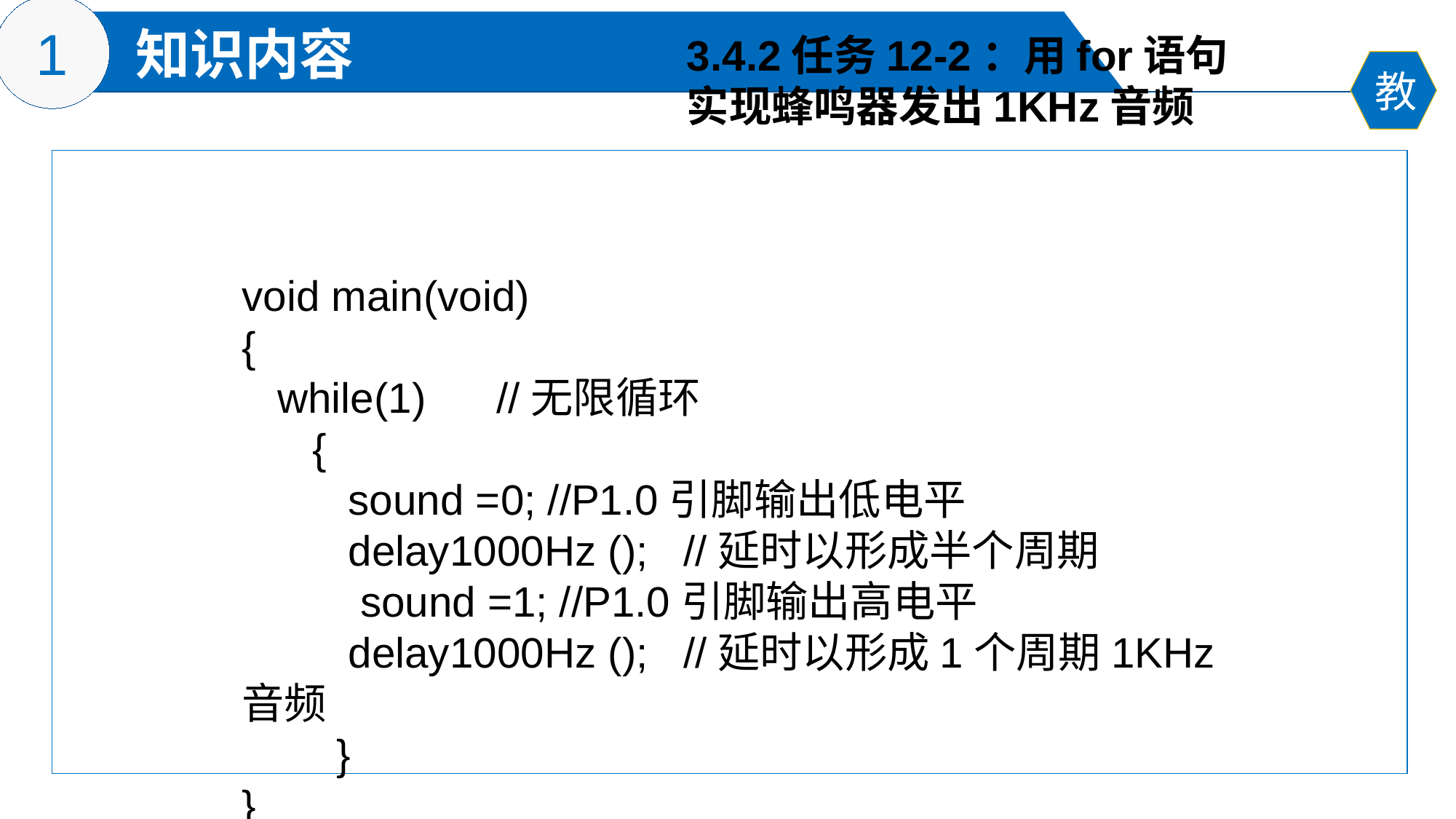

3.4.2任务12-2：用for语句
实现蜂鸣器发出1KHz音频
void main(void)
{
   while(1)      //无限循环
      {
         sound =0; //P1.0引脚输出低电平
         delay1000Hz ();   //延时以形成半个周期
          sound =1; //P1.0引脚输出高电平
         delay1000Hz ();   //延时以形成1个周期1KHz音频
        }
}